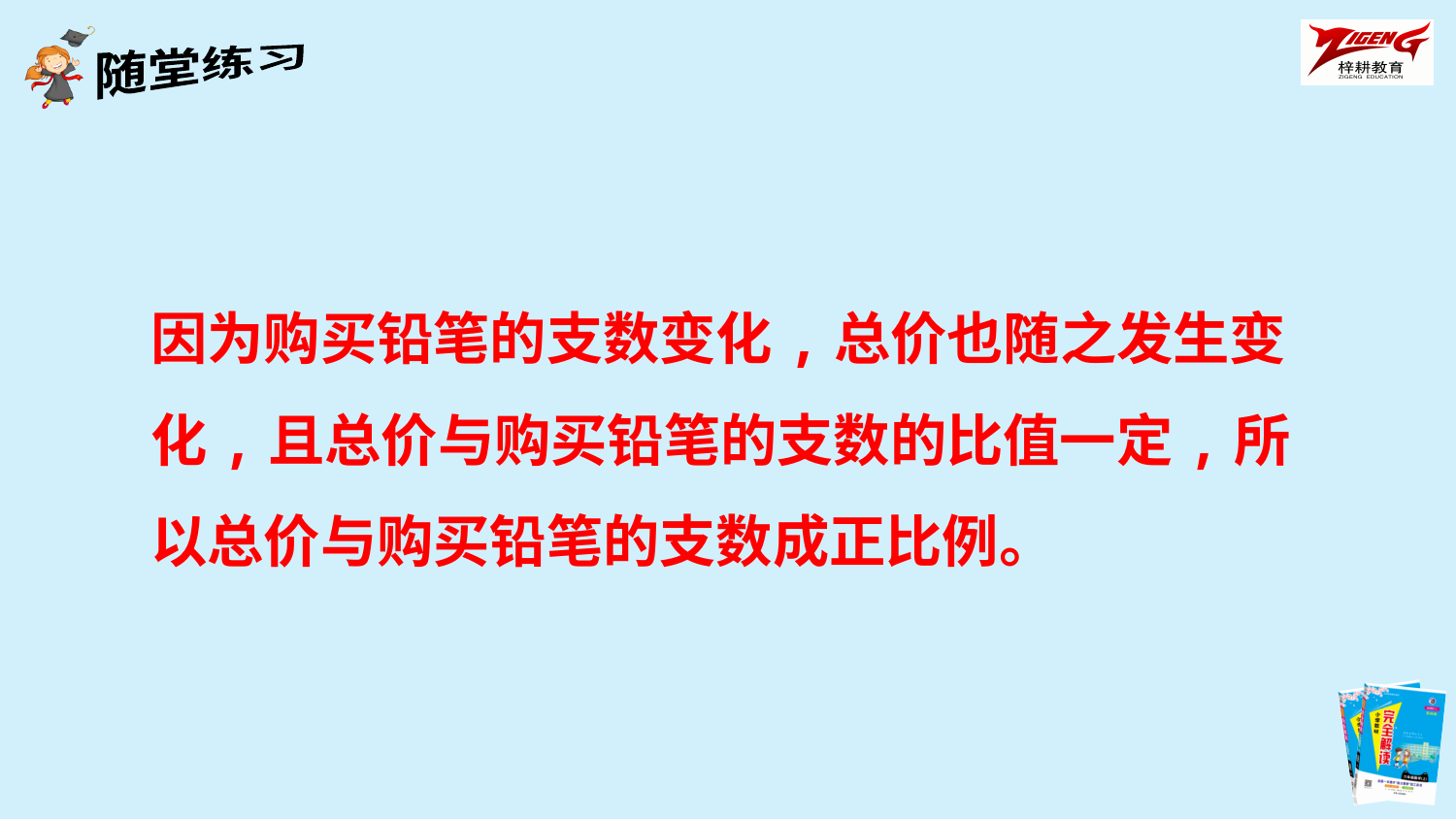

因为购买铅笔的支数变化,总价也随之发生变化,且总价与购买铅笔的支数的比值一定,所以总价与购买铅笔的支数成正比例。